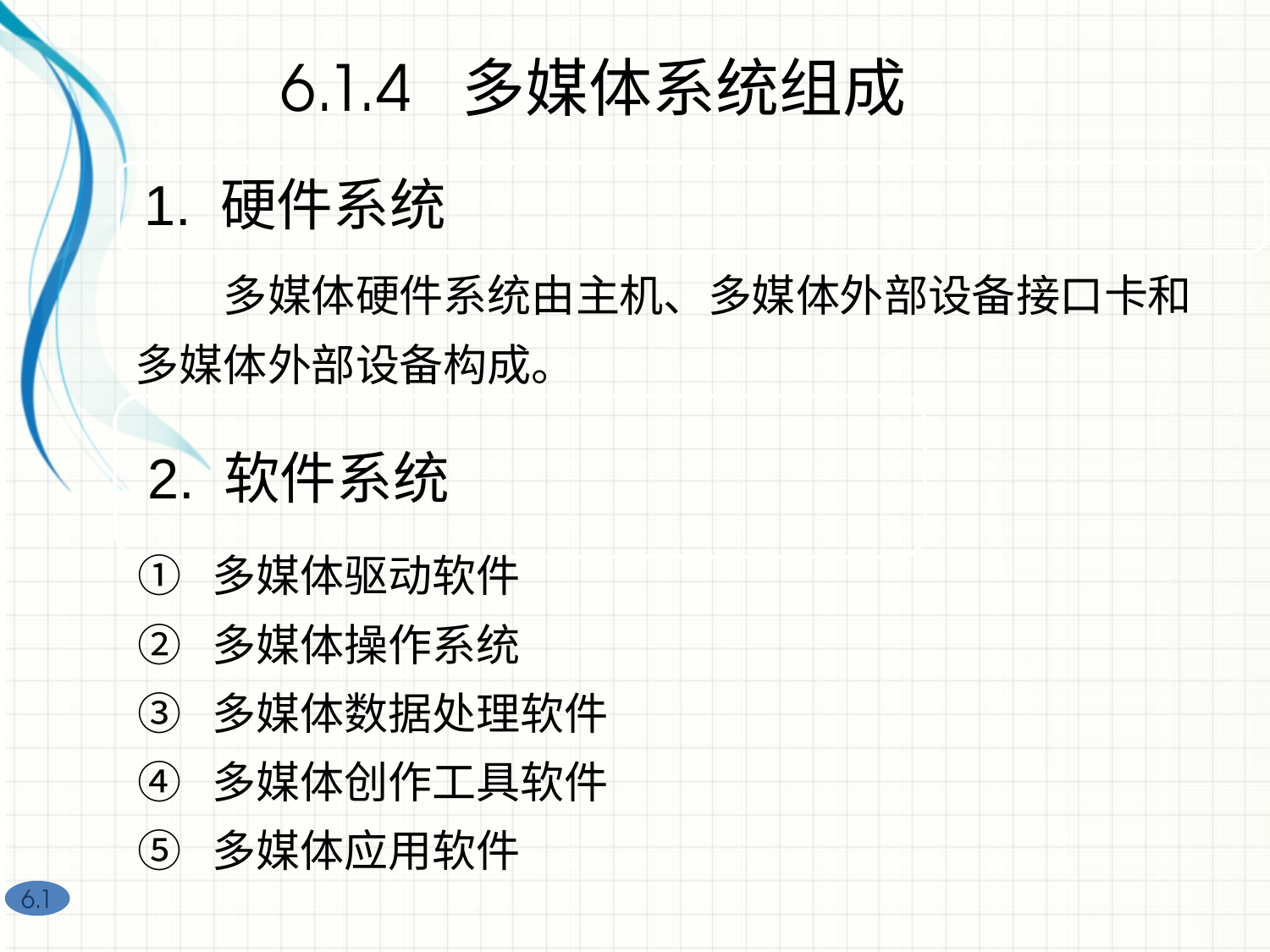

6.1.4  多媒体系统组成
1. 硬件系统
　　多媒体硬件系统由主机、多媒体外部设备接口卡和多媒体外部设备构成。

2. 软件系统
①  多媒体驱动软件
②  多媒体操作系统
③  多媒体数据处理软件
④  多媒体创作工具软件
⑤  多媒体应用软件